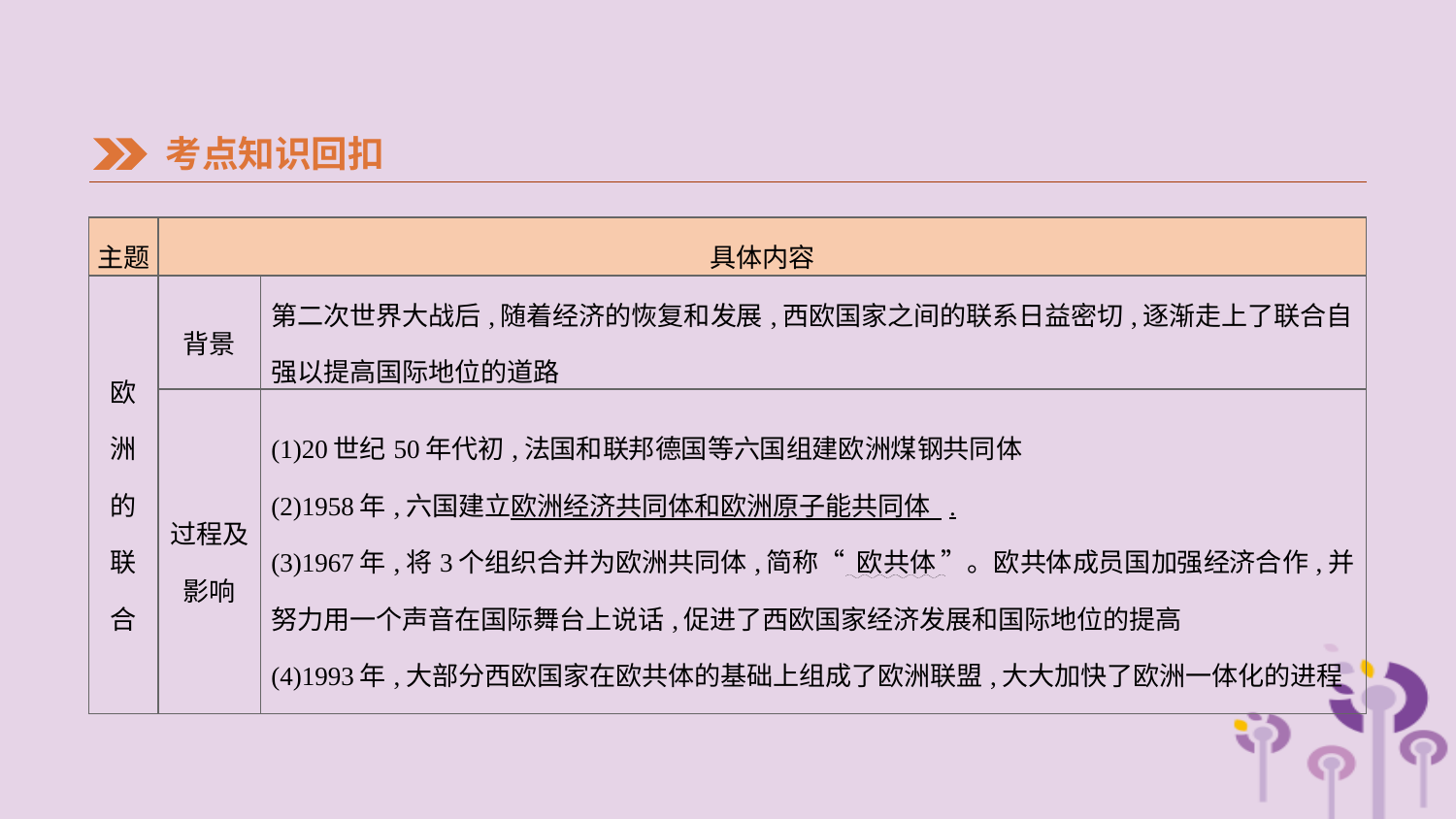

考点知识回扣

| 主题 | 具体内容 |  |
| --- | --- | --- |
| 欧 洲 的 联 合 | 背景 | 第二次世界大战后,随着经济的恢复和发展,西欧国家之间的联系日益密切,逐渐走上了联合自强以提高国际地位的道路 |
|  | 过程及 影响 | (1)20世纪50年代初,法国和联邦德国等六国组建欧洲煤钢共同体 (2)1958年,六国建立欧洲经济共同体和欧洲原子能共同体 . (3)1967年,将3个组织合并为欧洲共同体,简称“ 欧共体 ”。欧共体成员国加强经济合作,并努力用一个声音在国际舞台上说话,促进了西欧国家经济发展和国际地位的提高 (4)1993年,大部分西欧国家在欧共体的基础上组成了欧洲联盟,大大加快了欧洲一体化的进程 |